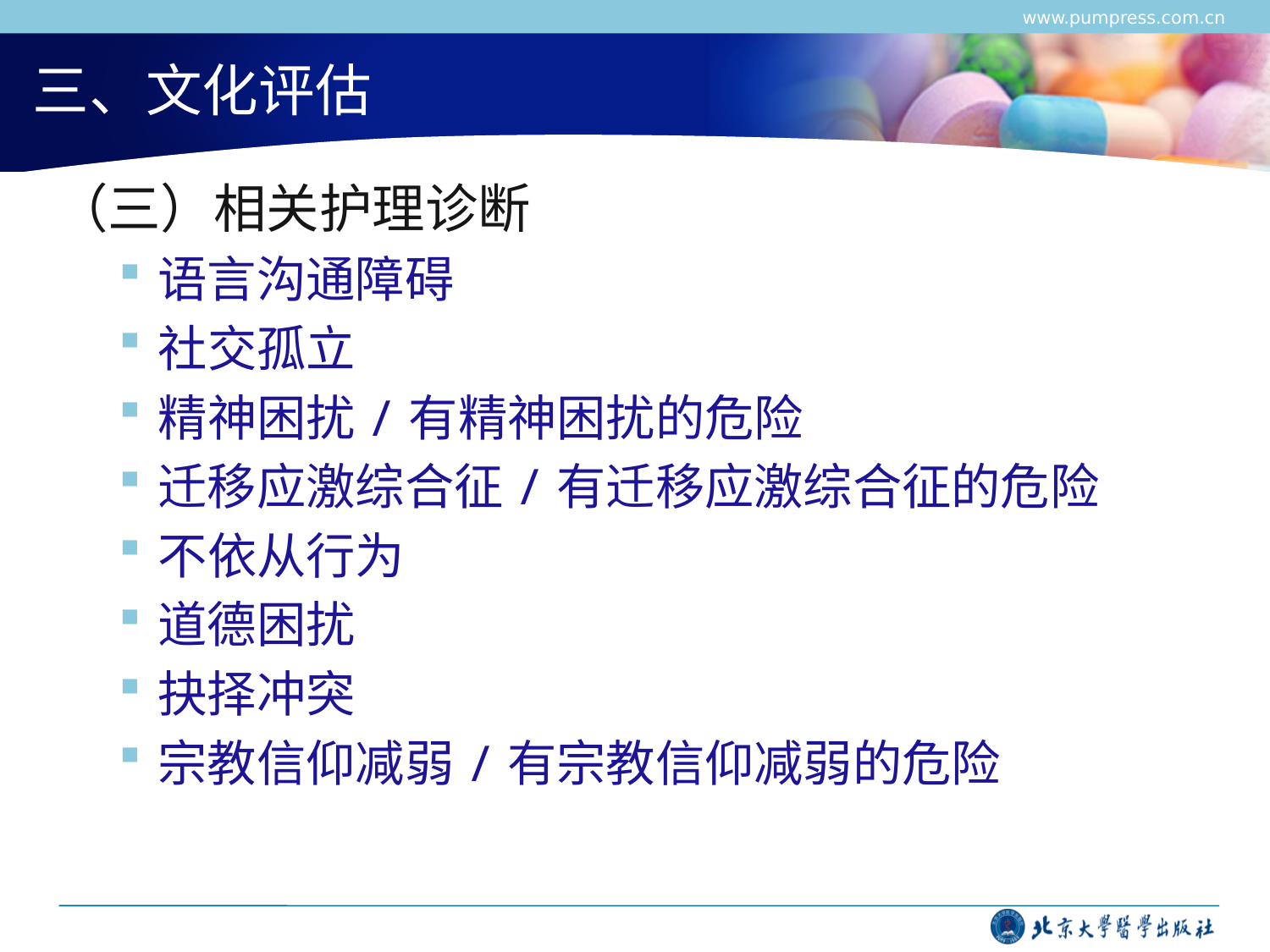

www.pumpress.com.cn
# 三、文化评估
（三）相关护理诊断
语言沟通障碍
社交孤立
精神困扰/有精神困扰的危险
迁移应激综合征/有迁移应激综合征的危险
不依从行为
道德困扰
抉择冲突
宗教信仰减弱/有宗教信仰减弱的危险